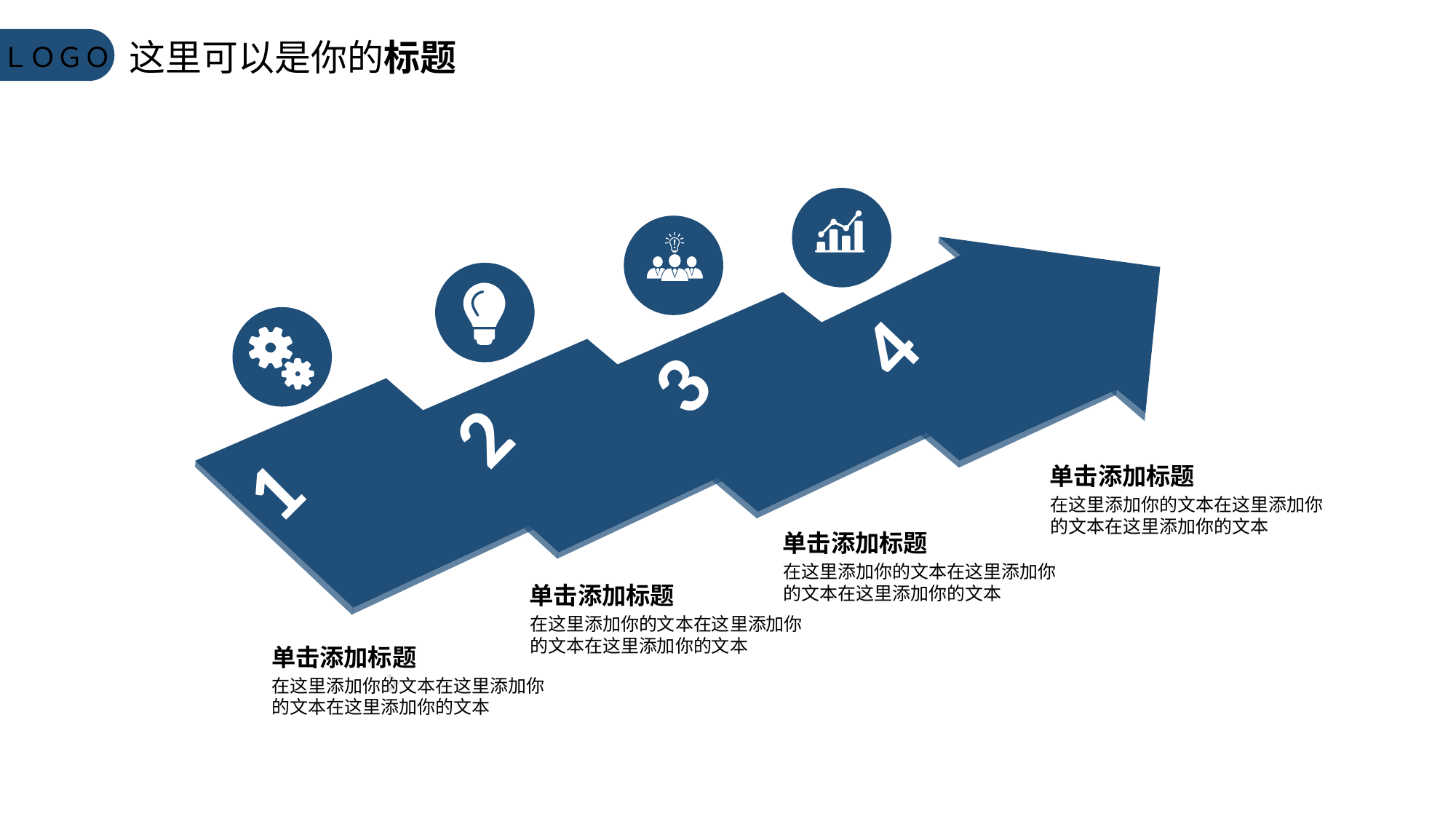

这里可以是你的标题
ＬＯＧＯ

4

3

2

1

单击添加标题
在这里添加你的文本在这里添加你的文本在这里添加你的文本

单击添加标题
在这里添加你的文本在这里添加你的文本在这里添加你的文本
单击添加标题
在这里添加你的文本在这里添加你的文本在这里添加你的文本
单击添加标题
在这里添加你的文本在这里添加你的文本在这里添加你的文本